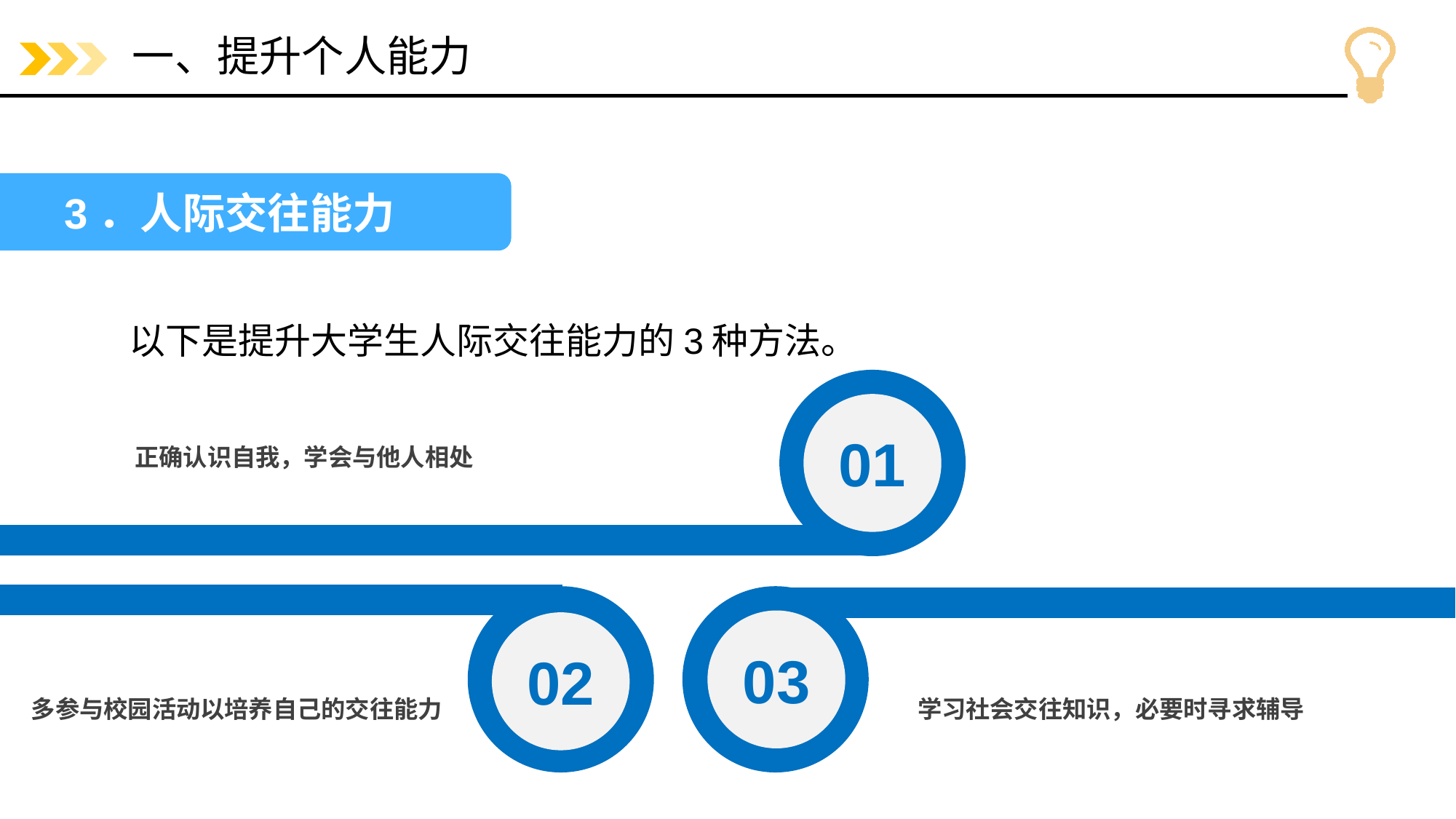

13
# 一、提升个人能力
3．人际交往能力
以下是提升大学生人际交往能力的3种方法。

01
正确认识自我，学会与他人相处

02

03

多参与校园活动以培养自己的交往能力
学习社会交往知识，必要时寻求辅导